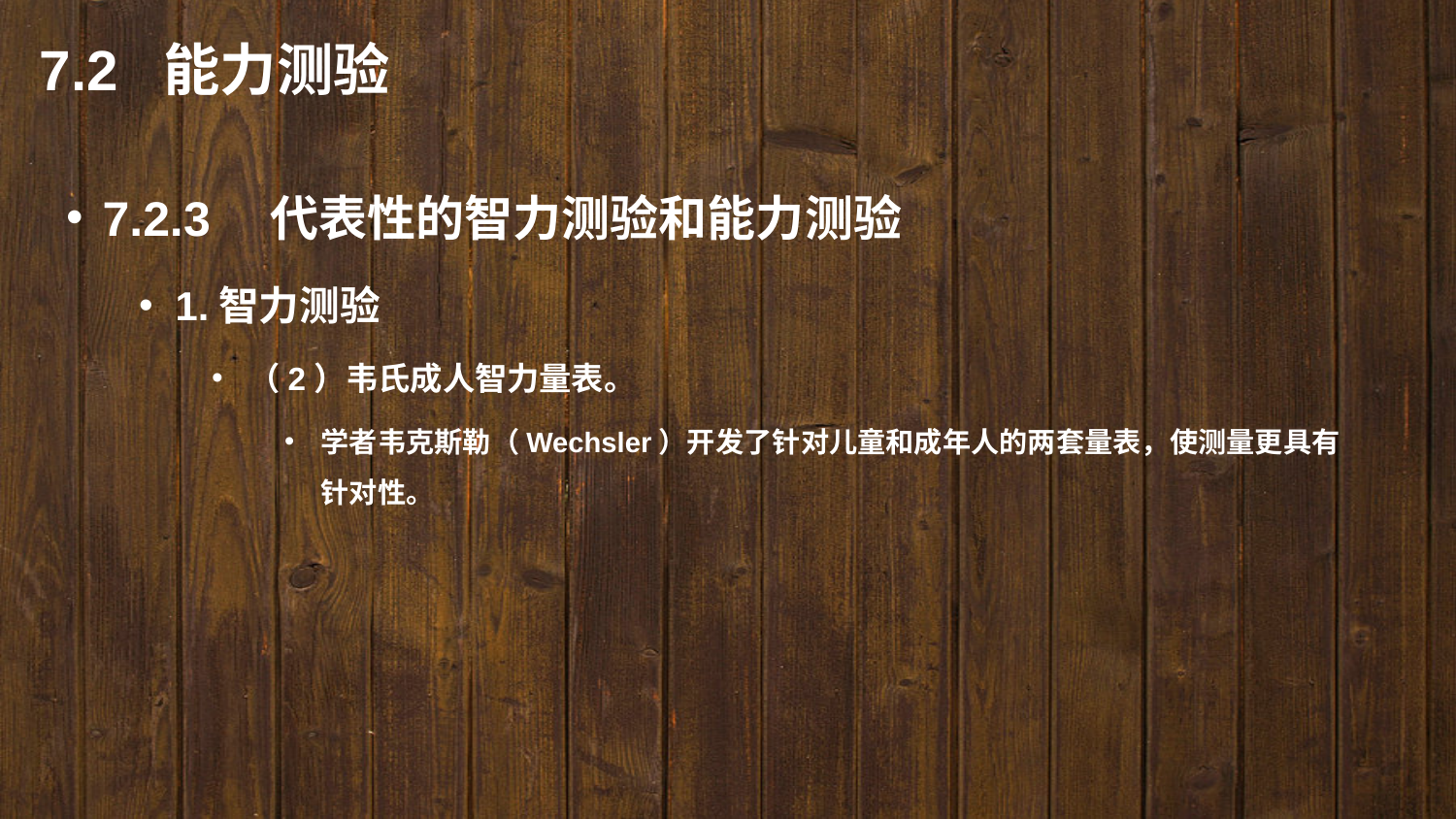

7.2  能力测验
7.2.3　代表性的智力测验和能力测验
1.智力测验
（2）韦氏成人智力量表。
学者韦克斯勒（Wechsler）开发了针对儿童和成年人的两套量表，使测量更具有针对性。